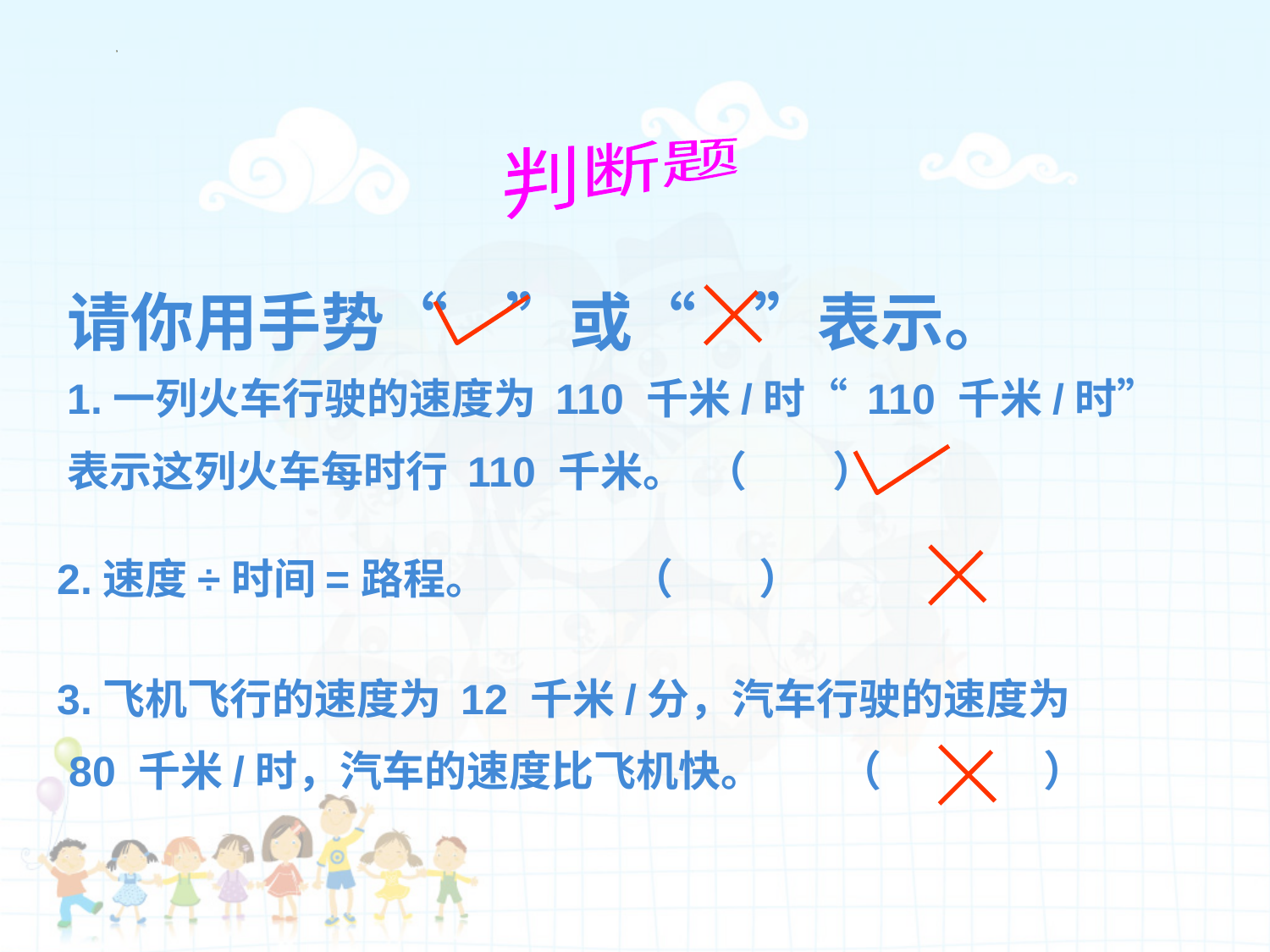

判断题
请你用手势“    ”或“    ”表示。

1.一列火车行驶的速度为 110 千米/时“ 110 千米/时”
表示这列火车每时行 110 千米。  （         ）

2.速度÷时间=路程。               （         ）
3.飞机飞行的速度为 12 千米/分，汽车行驶的速度为
 80 千米/时，汽车的速度比飞机快。        （                 ）